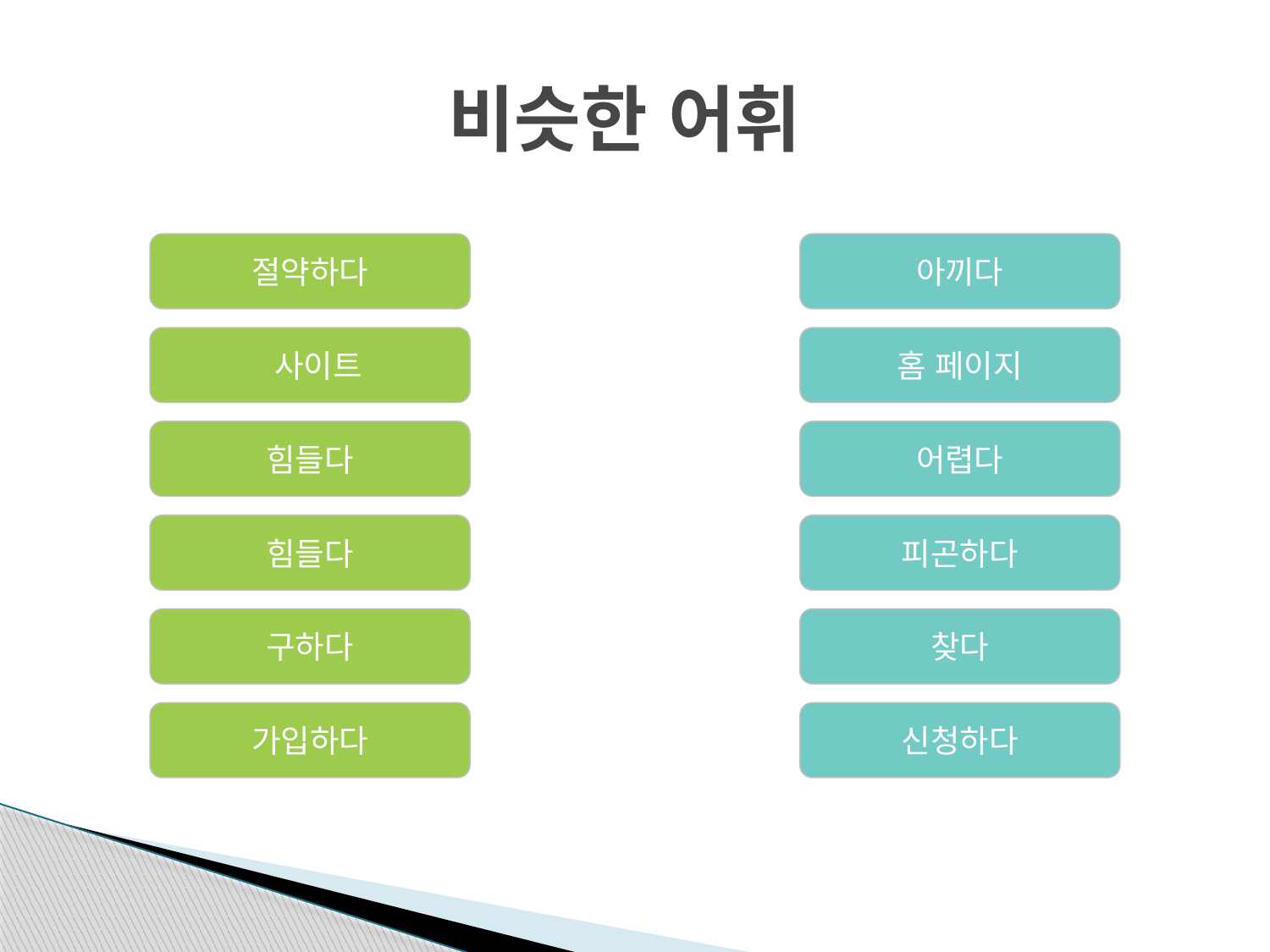

# 비슷한 어휘

절약하다
아끼다
 사이트
홈 페이지
힘들다
어렵다
힘들다
피곤하다
구하다
찾다
가입하다
신청하다